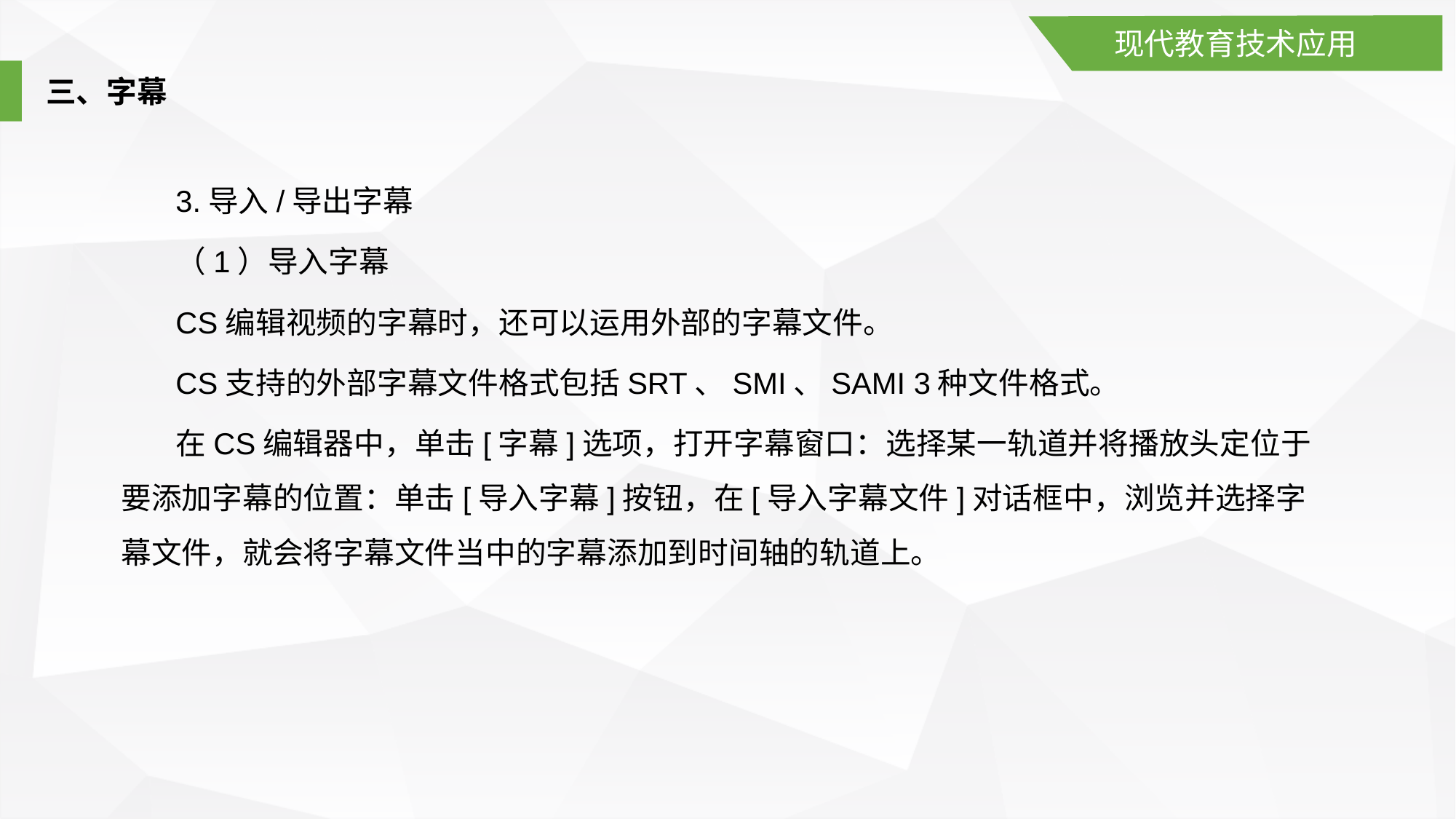

现代教育技术应用

三、字幕
3.导入/导出字幕
（1）导入字幕
CS编辑视频的字幕时，还可以运用外部的字幕文件。
CS支持的外部字幕文件格式包括SRT、SMI、SAMI 3种文件格式。
在CS编辑器中，单击[字幕]选项，打开字幕窗口：选择某一轨道并将播放头定位于要添加字幕的位置：单击[导入字幕]按钮，在[导入字幕文件]对话框中，浏览并选择字幕文件，就会将字幕文件当中的字幕添加到时间轴的轨道上。